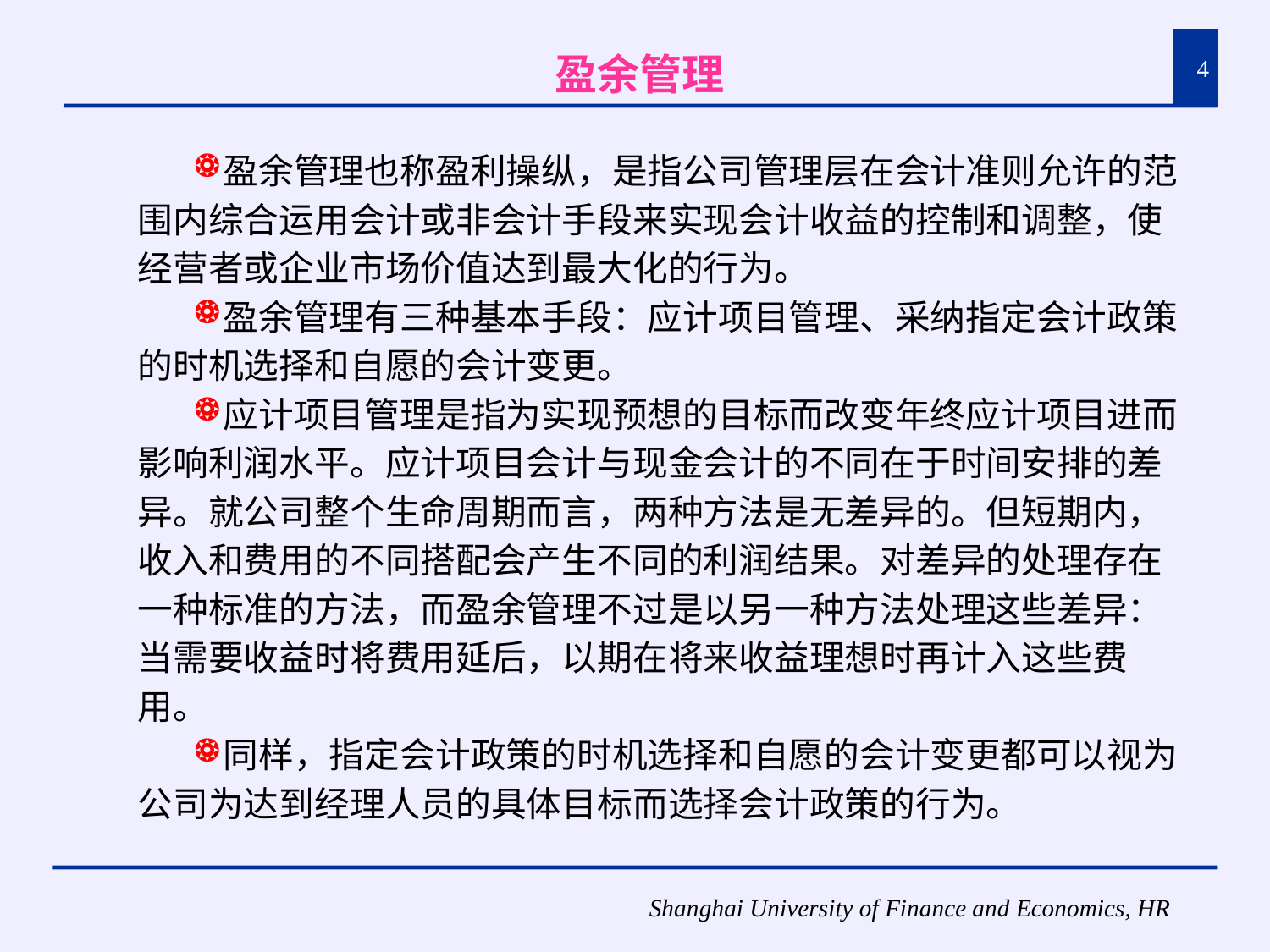

# 盈余管理
4
盈余管理也称盈利操纵，是指公司管理层在会计准则允许的范围内综合运用会计或非会计手段来实现会计收益的控制和调整，使经营者或企业市场价值达到最大化的行为。
盈余管理有三种基本手段：应计项目管理、采纳指定会计政策的时机选择和自愿的会计变更。
应计项目管理是指为实现预想的目标而改变年终应计项目进而影响利润水平。应计项目会计与现金会计的不同在于时间安排的差异。就公司整个生命周期而言，两种方法是无差异的。但短期内，收入和费用的不同搭配会产生不同的利润结果。对差异的处理存在一种标准的方法，而盈余管理不过是以另一种方法处理这些差异：当需要收益时将费用延后，以期在将来收益理想时再计入这些费用。
同样，指定会计政策的时机选择和自愿的会计变更都可以视为公司为达到经理人员的具体目标而选择会计政策的行为。